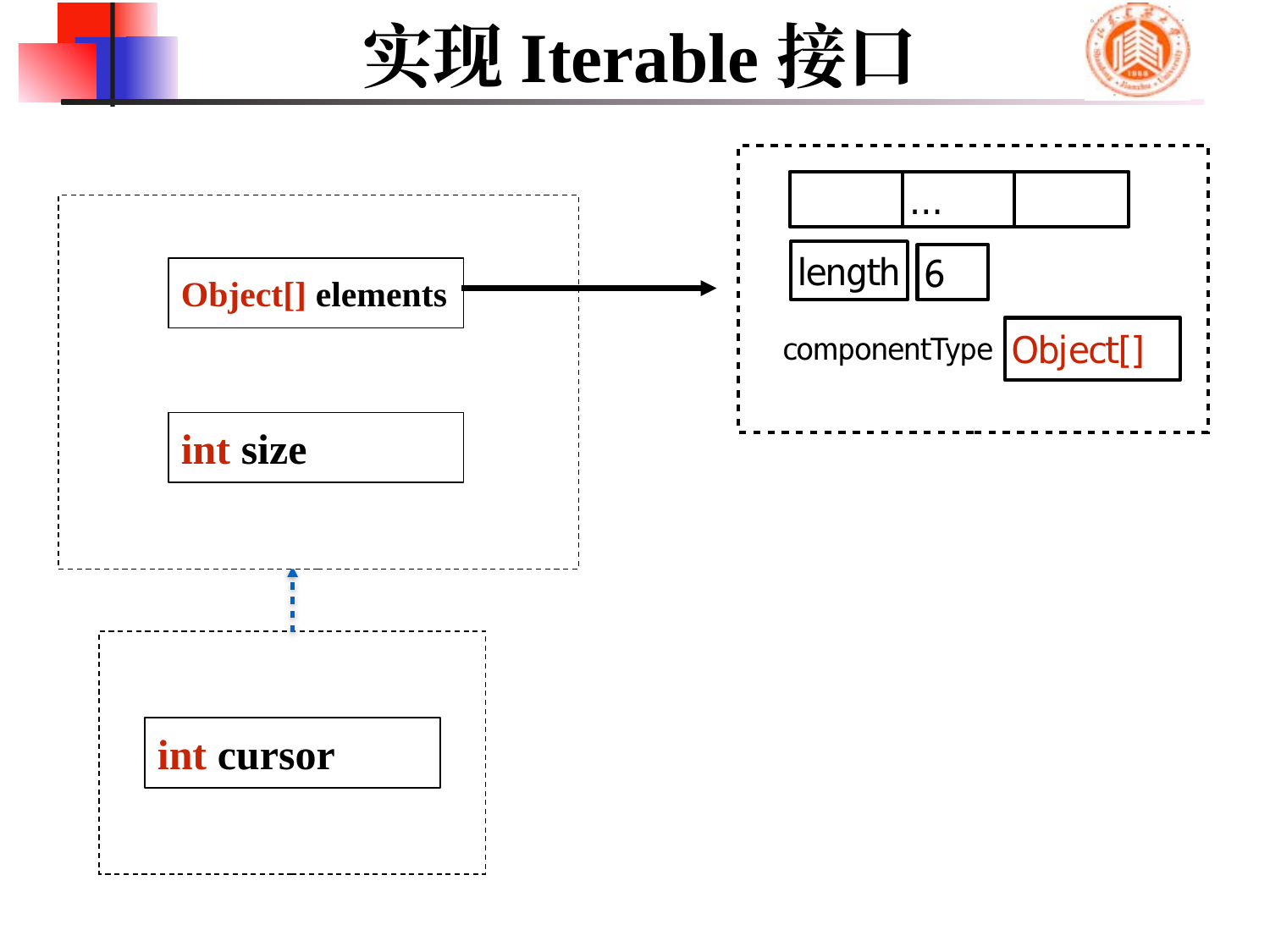

# 实现Iterable接口

...

Object[] elements

int size
length
6
Object[]
componentType

int cursor